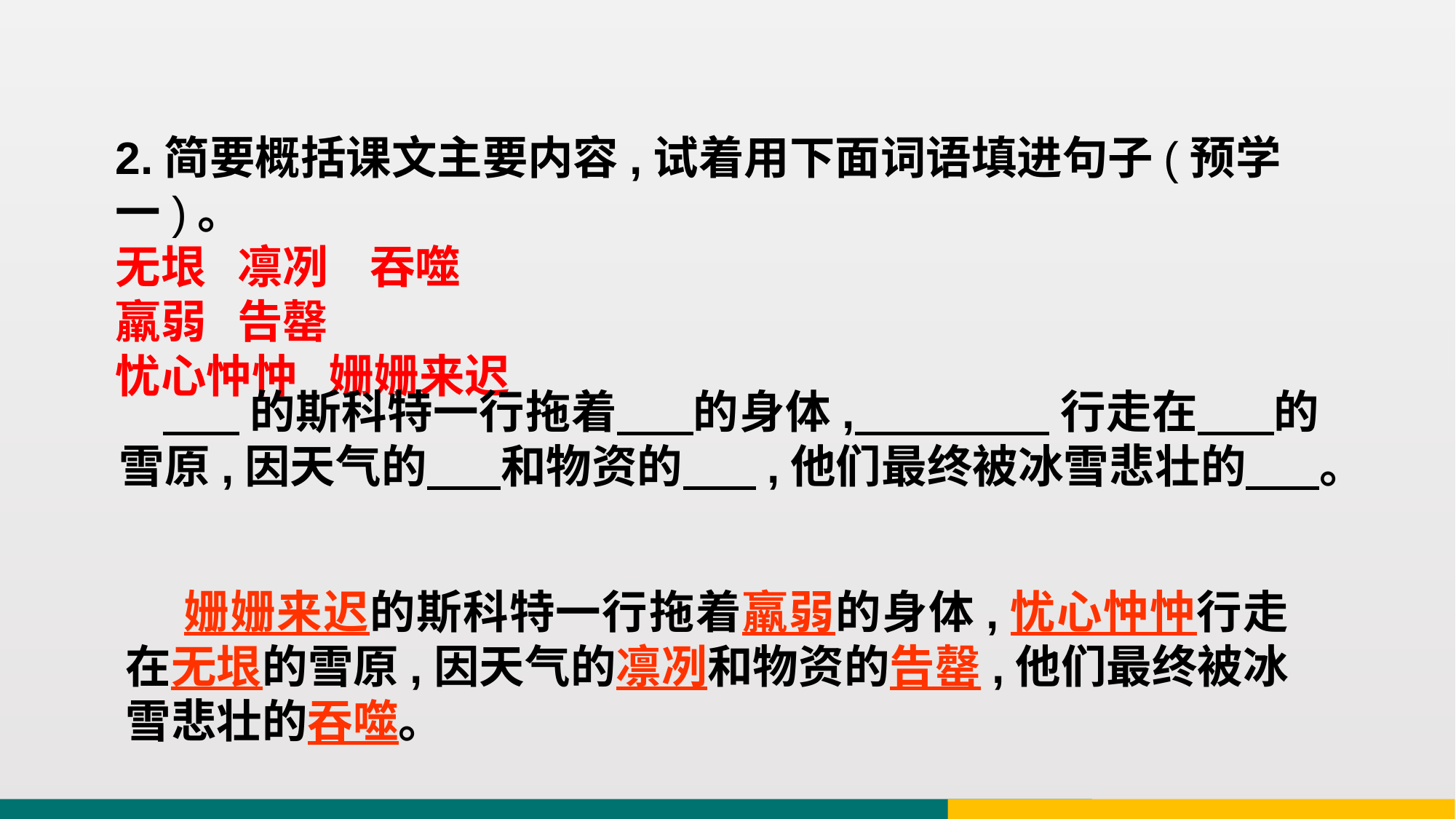

2.简要概括课文主要内容,试着用下面词语填进句子(预学一)。
无垠   凛冽    吞噬
羸弱   告罄
忧心忡忡   姗姗来迟
           的斯科特一行拖着       的身体,       行走在       的雪原,因天气的       和物资的       ,他们最终被冰雪悲壮的       。
    姗姗来迟的斯科特一行拖着羸弱的身体,忧心忡忡行走在无垠的雪原,因天气的凛冽和物资的告罄,他们最终被冰雪悲壮的吞噬。